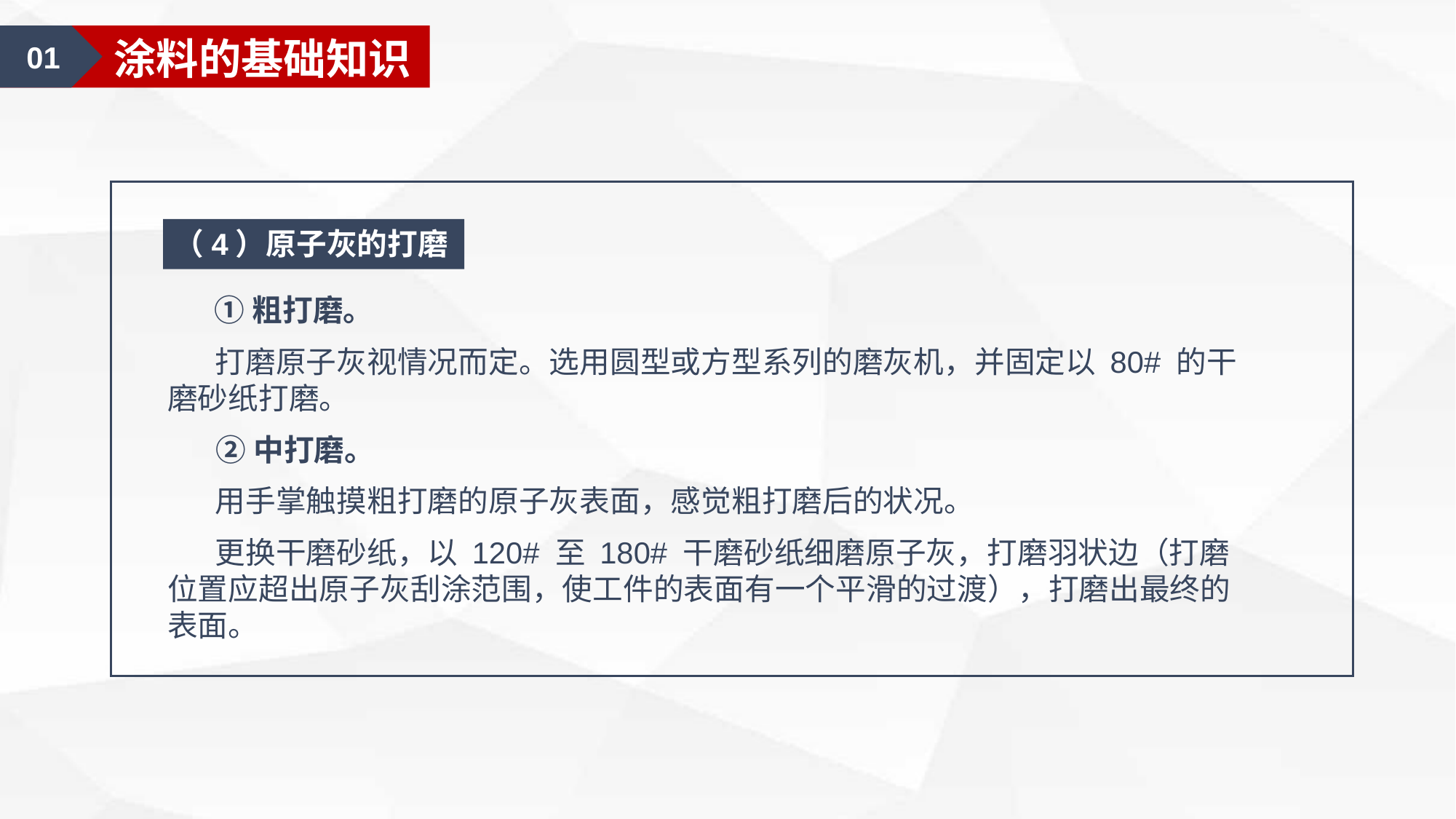

01
涂料的基础知识

（4）原子灰的打磨
       ①粗打磨。
      打磨原子灰视情况而定。选用圆型或方型系列的磨灰机，并固定以 80# 的干磨砂纸打磨。
       ②中打磨。
      用手掌触摸粗打磨的原子灰表面，感觉粗打磨后的状况。
      更换干磨砂纸，以 120# 至 180# 干磨砂纸细磨原子灰，打磨羽状边（打磨位置应超出原子灰刮涂范围，使工件的表面有一个平滑的过渡），打磨出最终的表面。